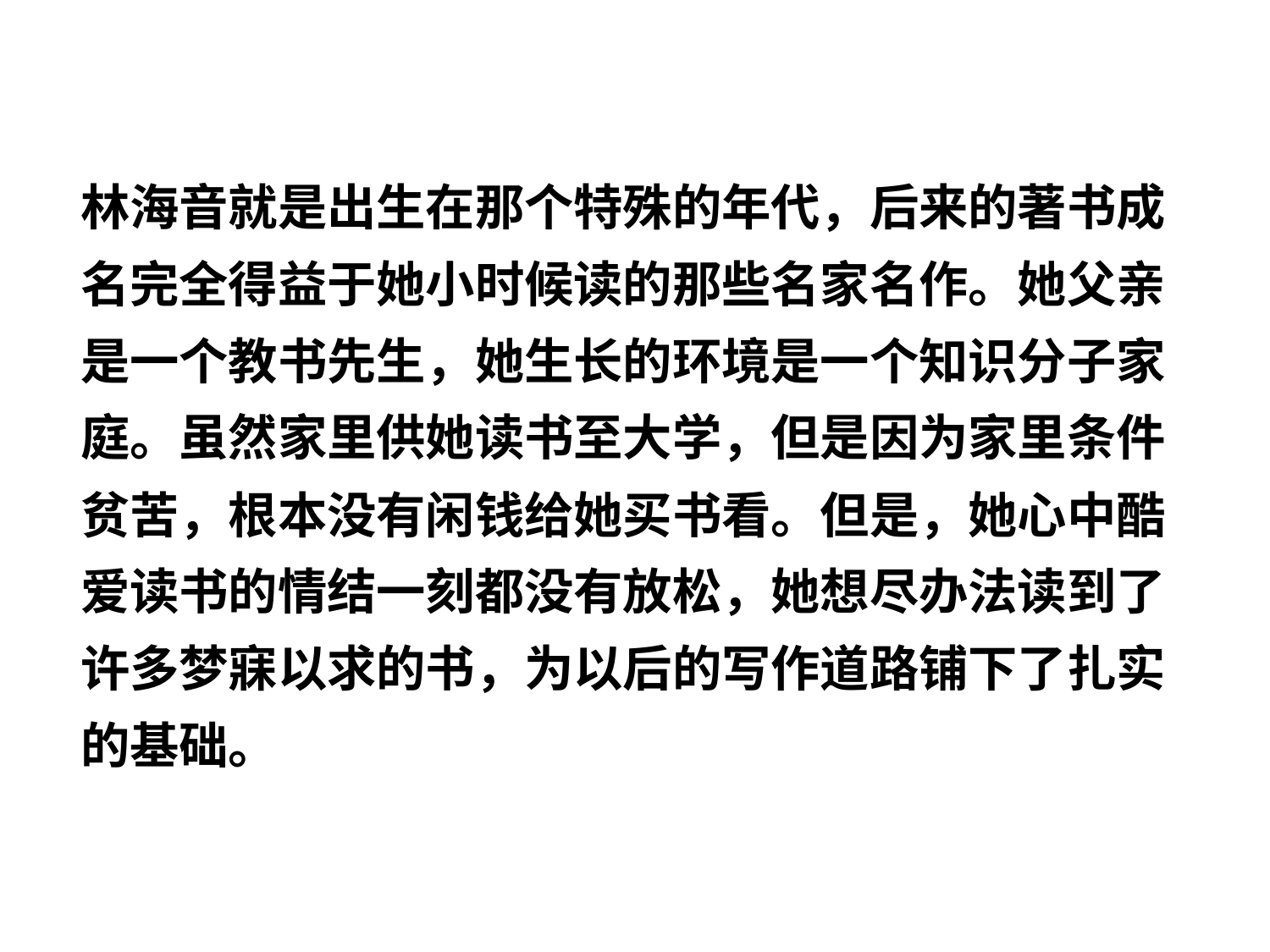

林海音就是出生在那个特殊的年代，后来的著书成名完全得益于她小时候读的那些名家名作。她父亲是一个教书先生，她生长的环境是一个知识分子家庭。虽然家里供她读书至大学，但是因为家里条件贫苦，根本没有闲钱给她买书看。但是，她心中酷爱读书的情结一刻都没有放松，她想尽办法读到了许多梦寐以求的书，为以后的写作道路铺下了扎实的基础。